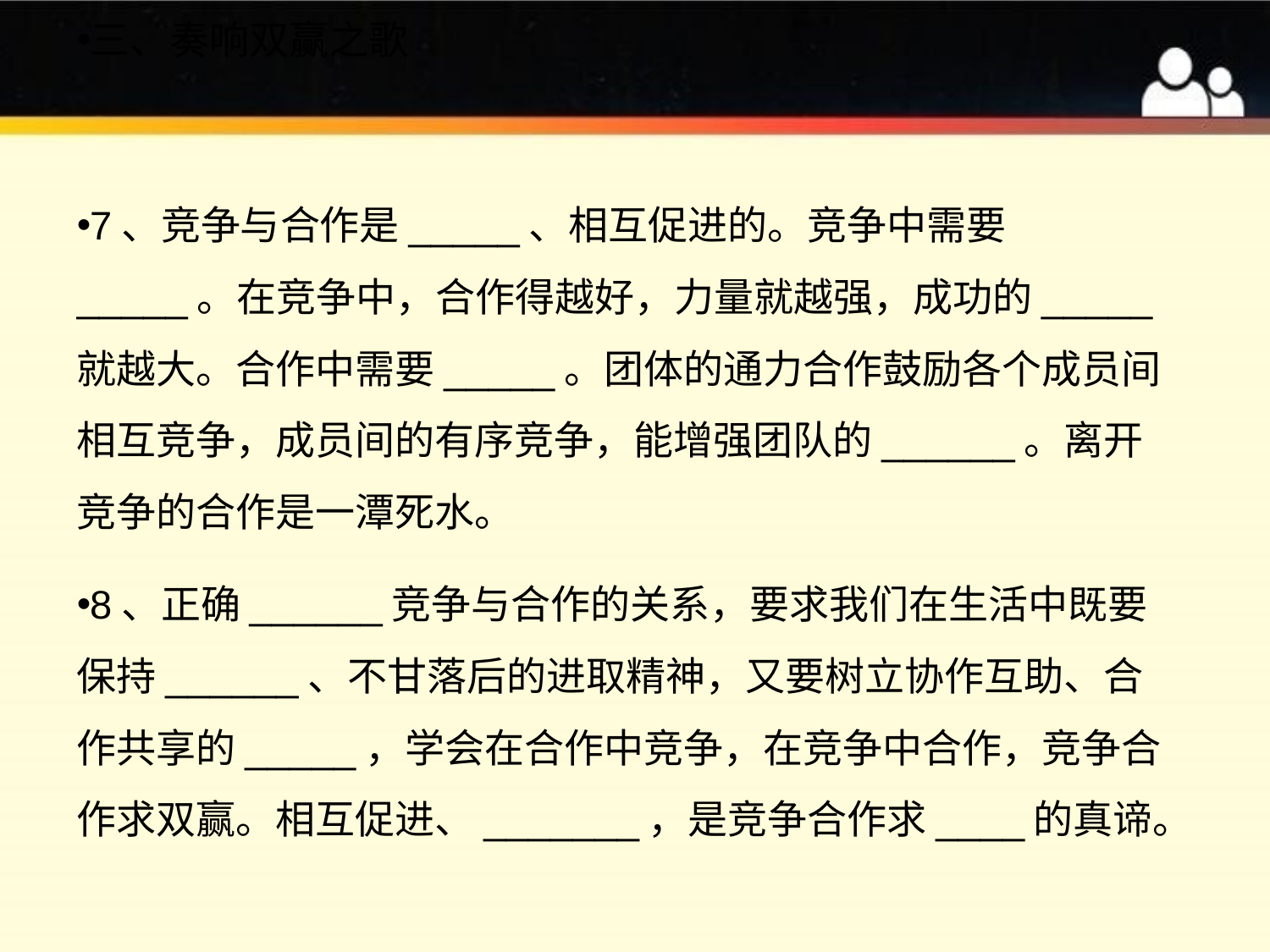

三、奏响双赢之歌

7、竞争与合作是_____、相互促进的。竞争中需要_____。在竞争中，合作得越好，力量就越强，成功的_____就越大。合作中需要_____。团体的通力合作鼓励各个成员间相互竞争，成员间的有序竞争，能增强团队的______。离开竞争的合作是一潭死水。
8、正确______竞争与合作的关系，要求我们在生活中既要保持______、不甘落后的进取精神，又要树立协作互助、合作共享的_____，学会在合作中竞争，在竞争中合作，竞争合作求双赢。相互促进、_______，是竞争合作求____的真谛。